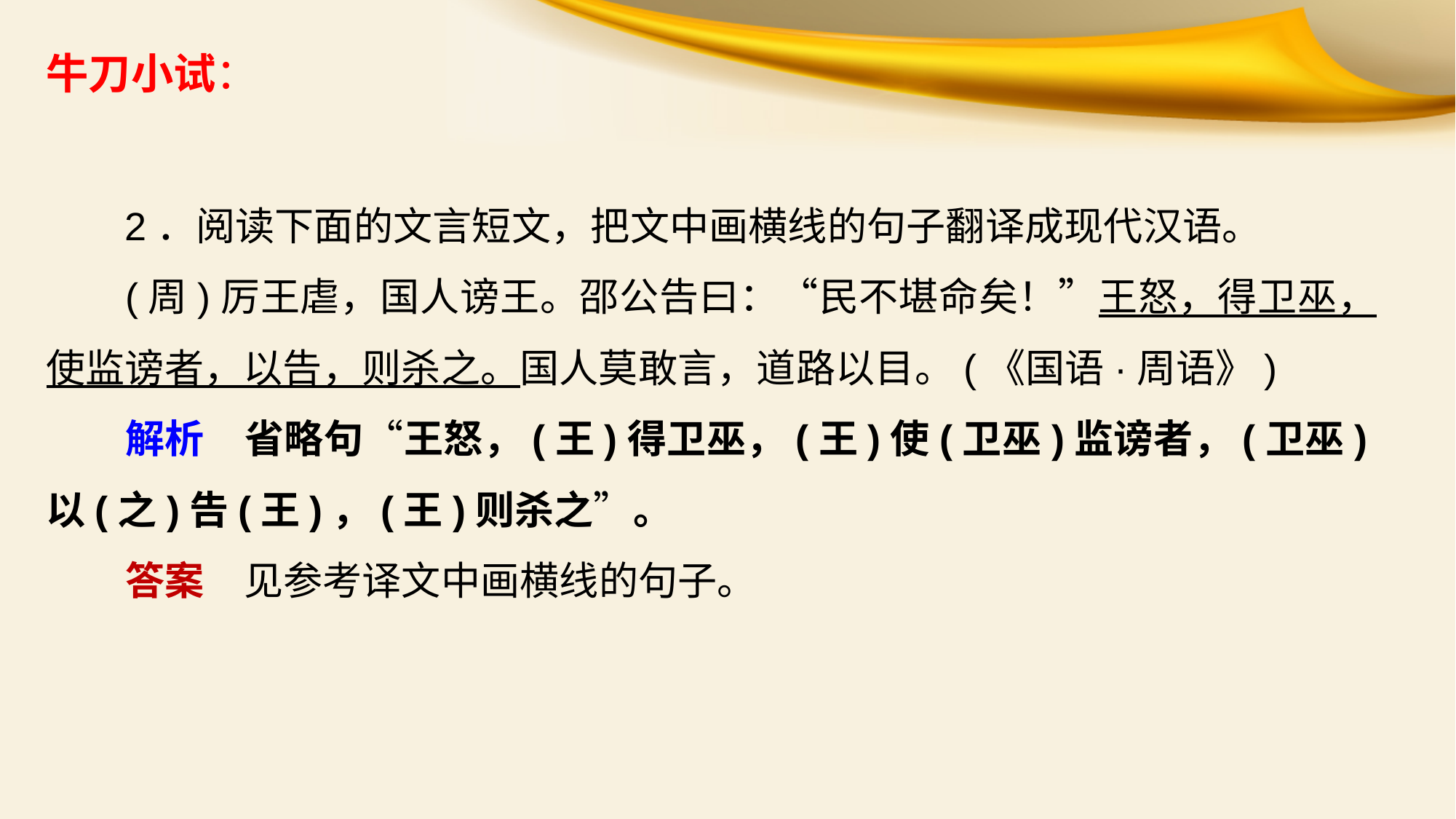

牛刀小试：
2．阅读下面的文言短文，把文中画横线的句子翻译成现代汉语。
(周)厉王虐，国人谤王。邵公告曰：“民不堪命矣！”王怒，得卫巫，使监谤者，以告，则杀之。国人莫敢言，道路以目。(《国语·周语》)
解析　省略句“王怒，(王)得卫巫，(王)使(卫巫)监谤者，(卫巫)以(之)告(王)，(王)则杀之”。
答案　见参考译文中画横线的句子。